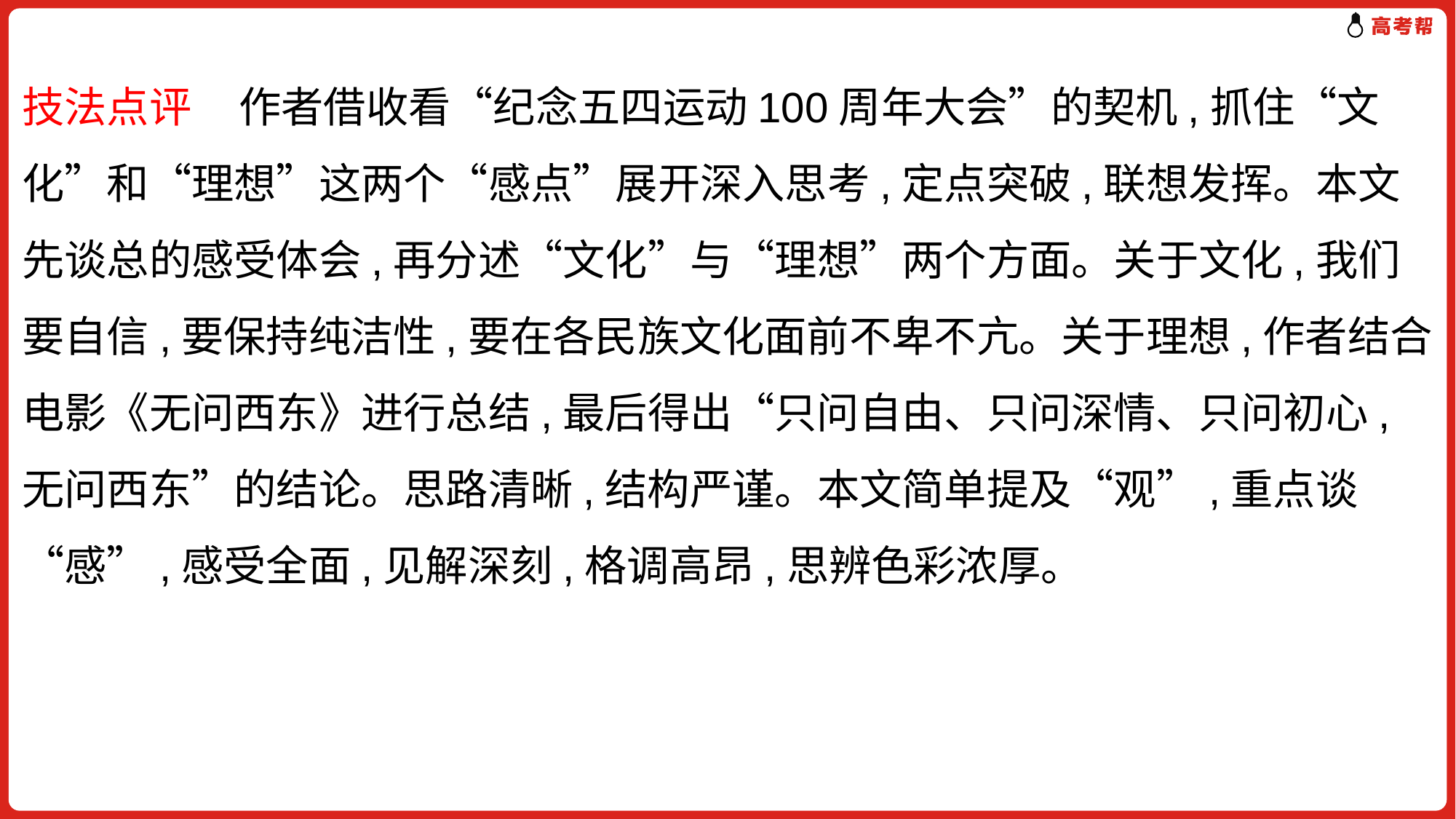

技法点评     作者借收看“纪念五四运动100周年大会”的契机,抓住“文化”和“理想”这两个“感点”展开深入思考,定点突破,联想发挥。本文先谈总的感受体会,再分述“文化”与“理想”两个方面。关于文化,我们要自信,要保持纯洁性,要在各民族文化面前不卑不亢。关于理想,作者结合电影《无问西东》进行总结,最后得出“只问自由、只问深情、只问初心,无问西东”的结论。思路清晰,结构严谨。本文简单提及“观”,重点谈“感”,感受全面,见解深刻,格调高昂,思辨色彩浓厚。